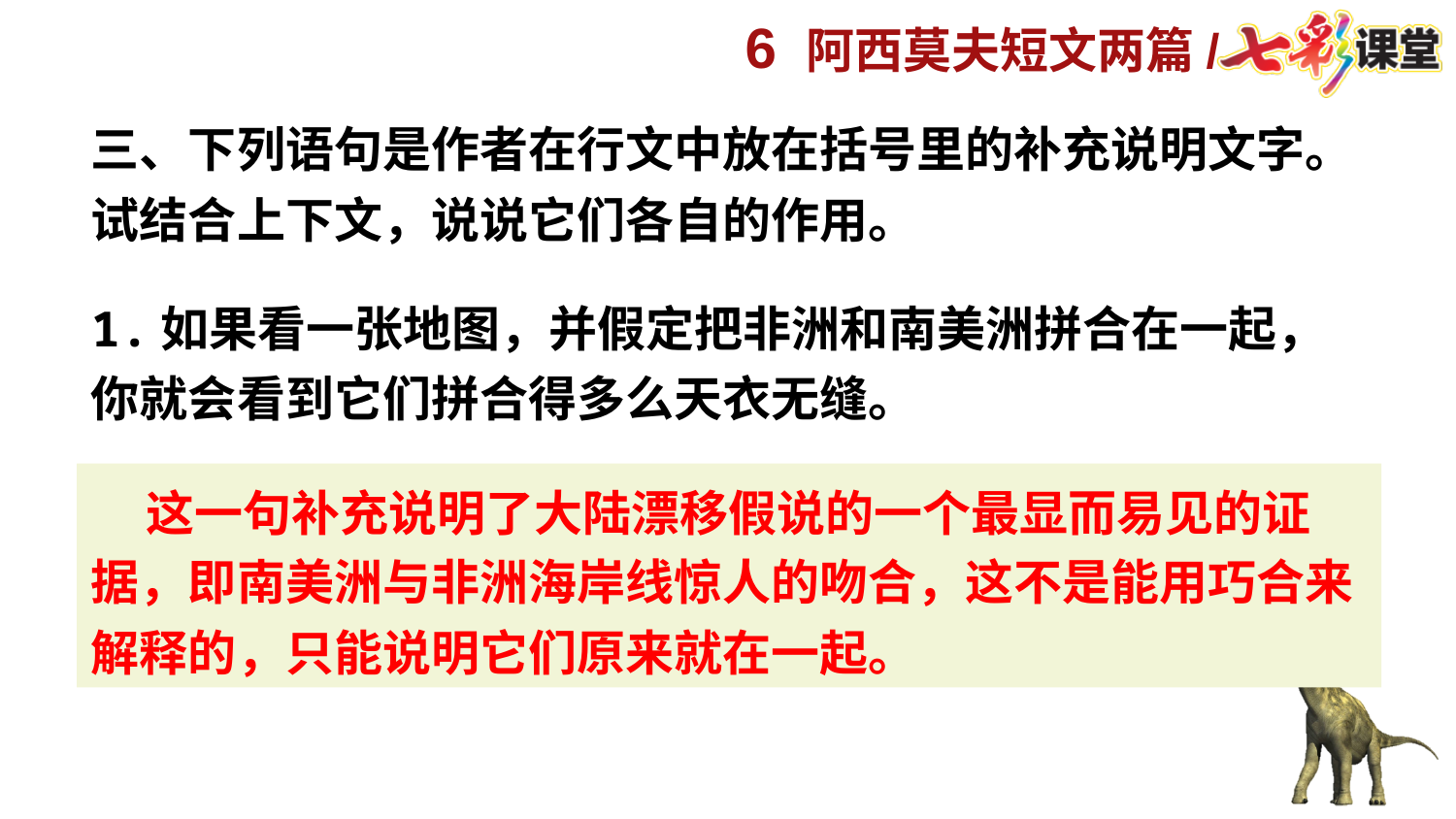

三、下列语句是作者在行文中放在括号里的补充说明文字。试结合上下文，说说它们各自的作用。
1.如果看一张地图，并假定把非洲和南美洲拼合在一起，你就会看到它们拼合得多么天衣无缝。
    这一句补充说明了大陆漂移假说的一个最显而易见的证据，即南美洲与非洲海岸线惊人的吻合，这不是能用巧合来解释的，只能说明它们原来就在一起。